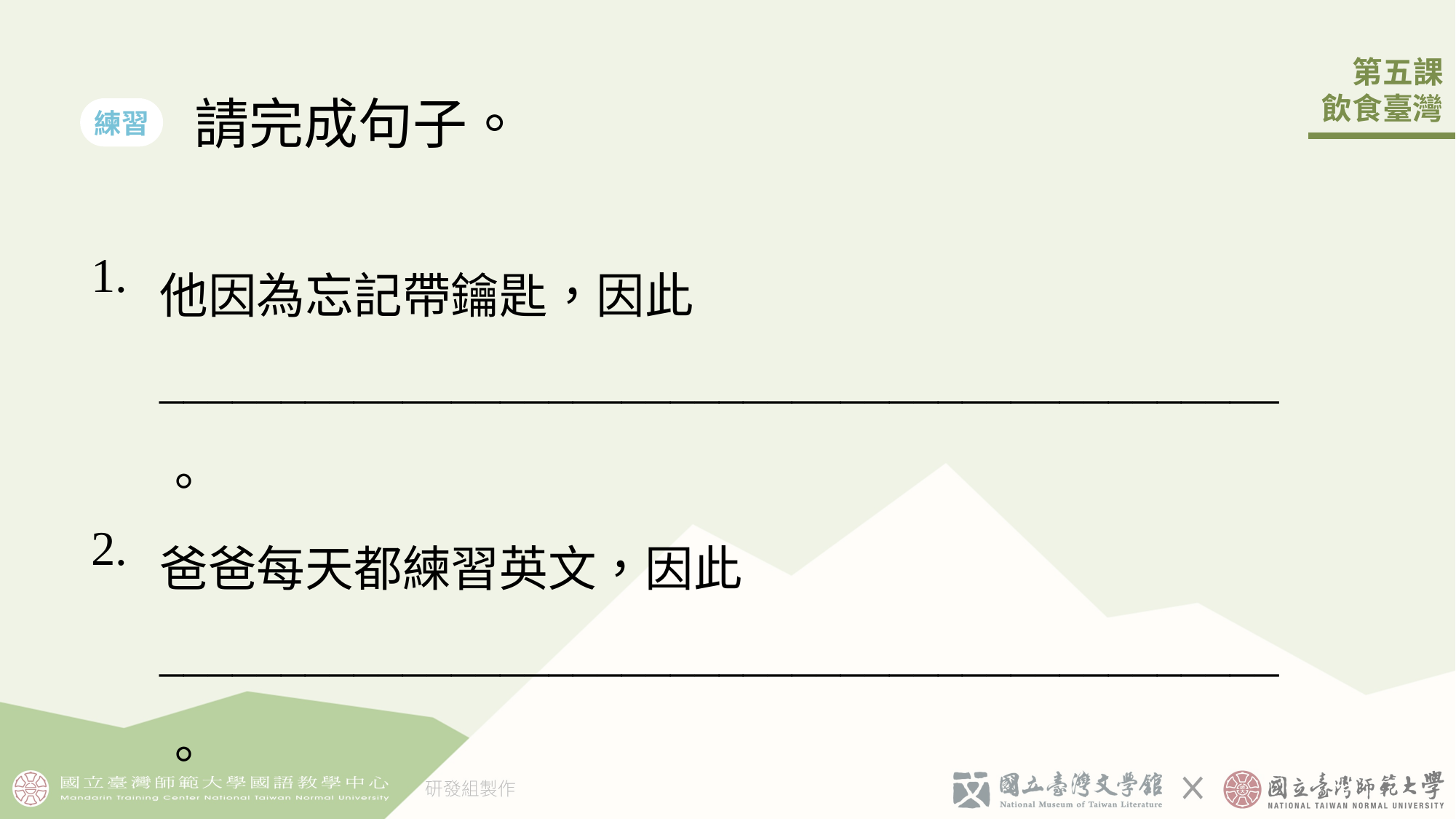

請完成句子。
練習
| 1. | 他因為󠇡忘記帶鑰匙󠇡，因此\_\_\_\_\_\_\_\_\_\_\_\_\_\_\_\_\_\_\_\_\_\_\_\_\_\_\_\_\_\_\_\_\_\_\_\_\_\_\_\_\_\_\_\_\_\_。 |
| --- | --- |
| 2. | 爸爸󠇡每天都練習英文，因此\_\_\_\_\_\_\_\_\_\_\_\_\_\_\_\_\_\_\_\_\_\_\_\_\_\_\_\_\_\_\_\_\_\_\_\_\_\_\_\_\_\_\_\_\_\_。 |